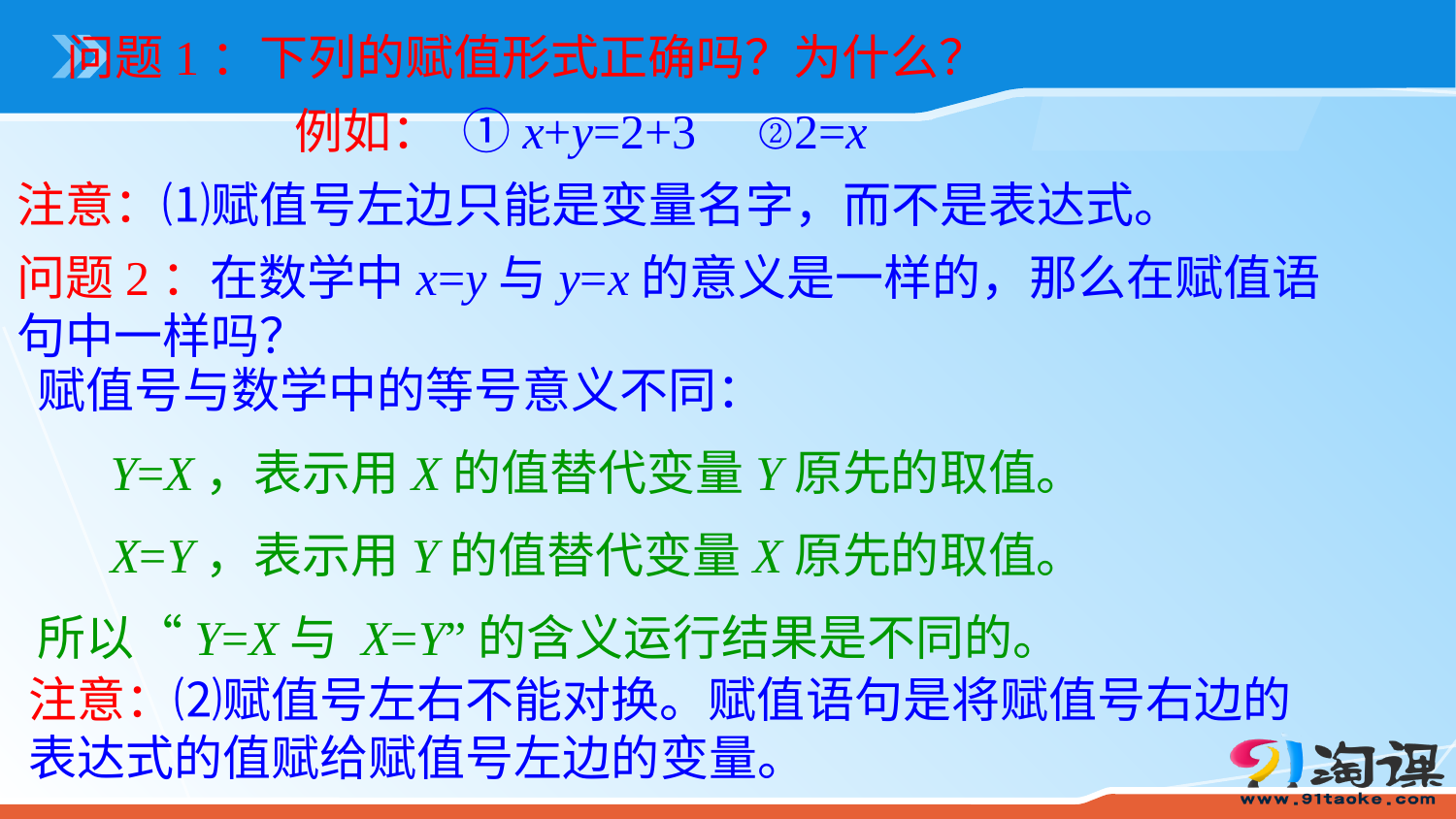

问题1：下列的赋值形式正确吗？为什么？
例如：  ①x+y=2+3     ②2=x
注意：⑴赋值号左边只能是变量名字，而不是表达式。
问题2：在数学中x=y与y=x的意义是一样的，那么在赋值语句中一样吗？
赋值号与数学中的等号意义不同：
      Y=X，表示用X的值替代变量Y原先的取值。
      X=Y，表示用Y的值替代变量X原先的取值。
所以“Y=X与 X=Y”的含义运行结果是不同的。
注意：⑵赋值号左右不能对换。赋值语句是将赋值号右边的表达式的值赋给赋值号左边的变量。